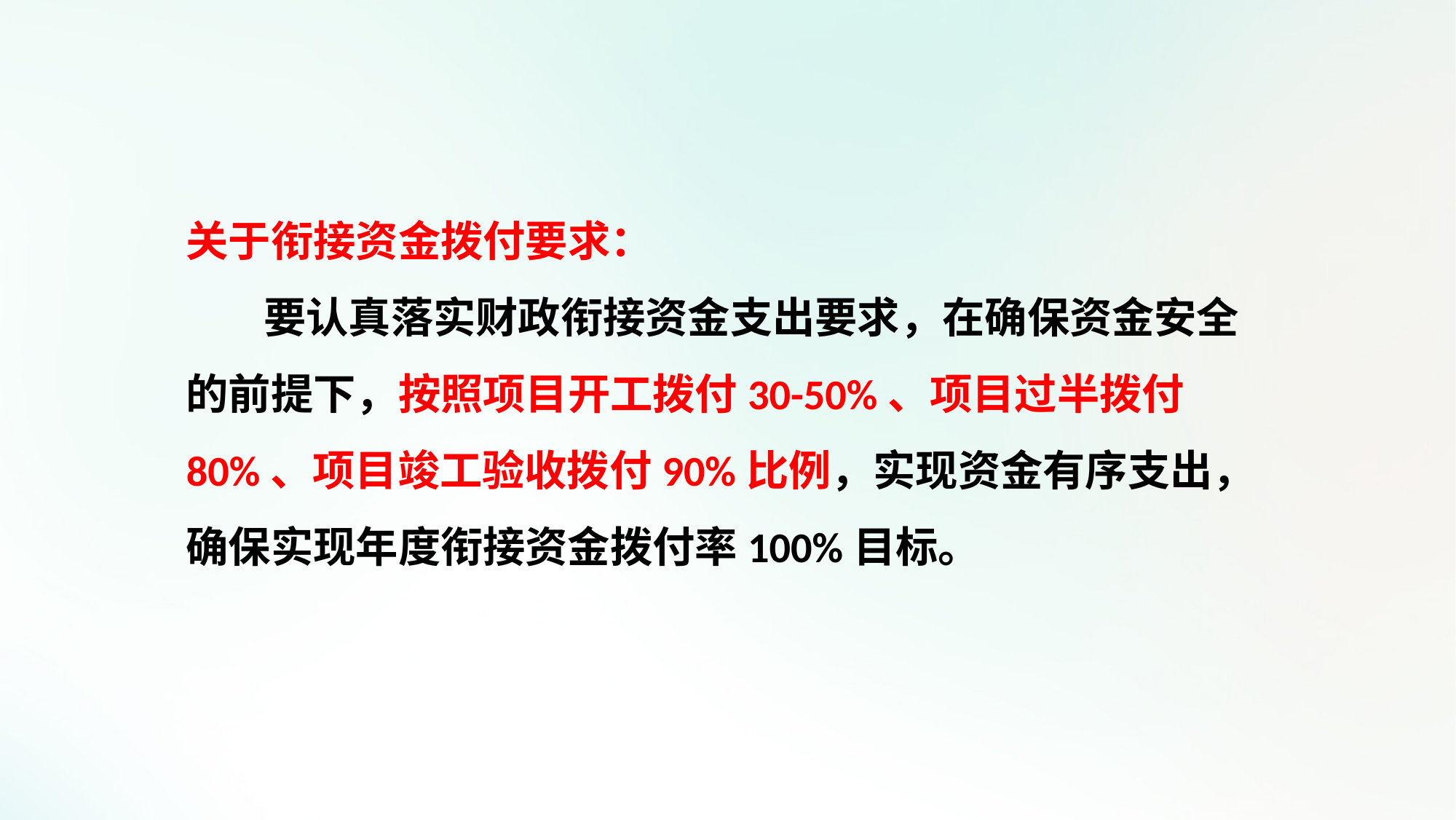

关于衔接资金拨付要求：
       要认真落实财政衔接资金支出要求，在确保资金安全的前提下，按照项目开工拨付30-50%、项目过半拨付80%、项目竣工验收拨付90%比例，实现资金有序支出，确保实现年度衔接资金拨付率100%目标。